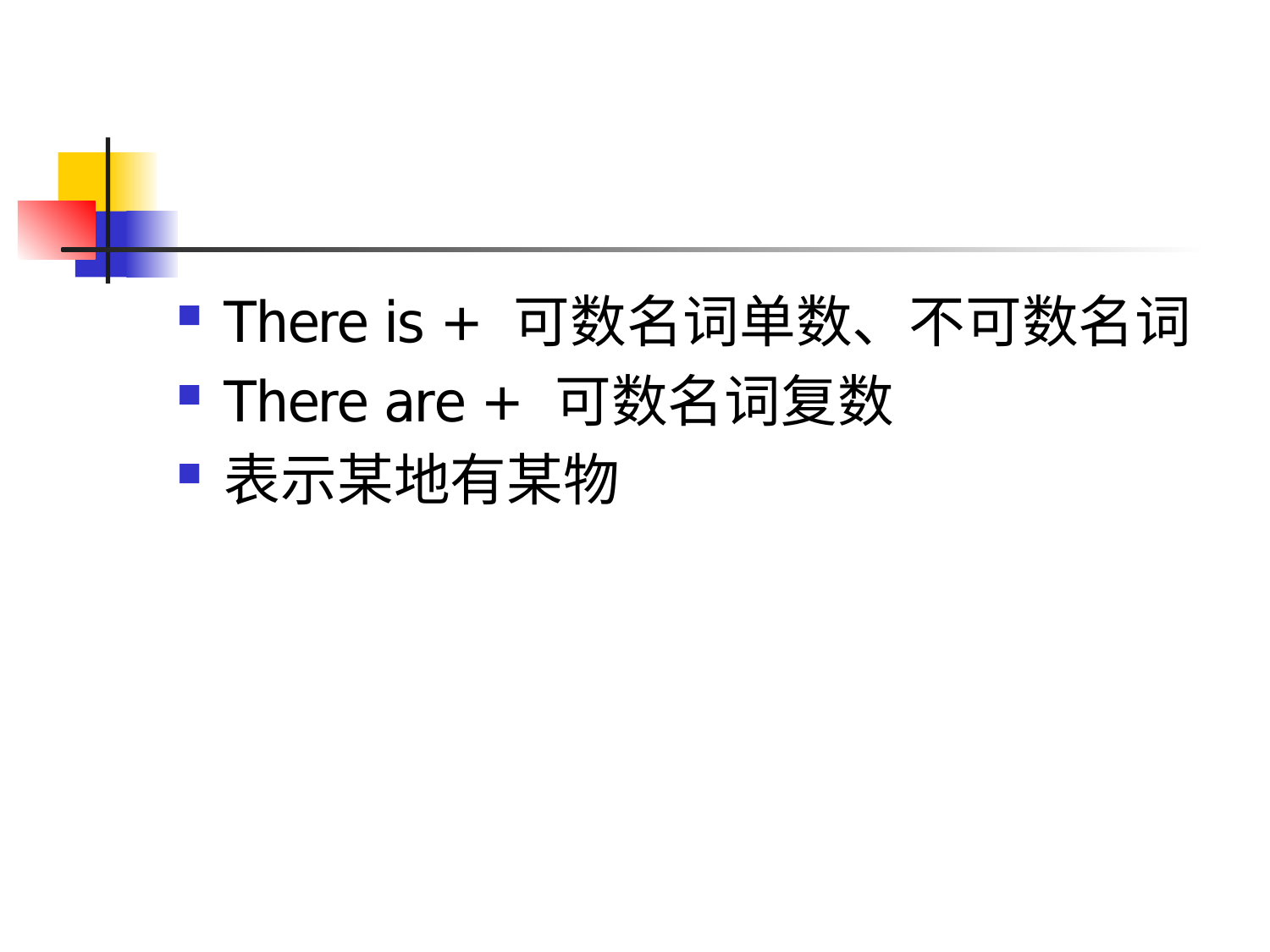

#
There is + 可数名词单数、不可数名词
There are + 可数名词复数
表示某地有某物